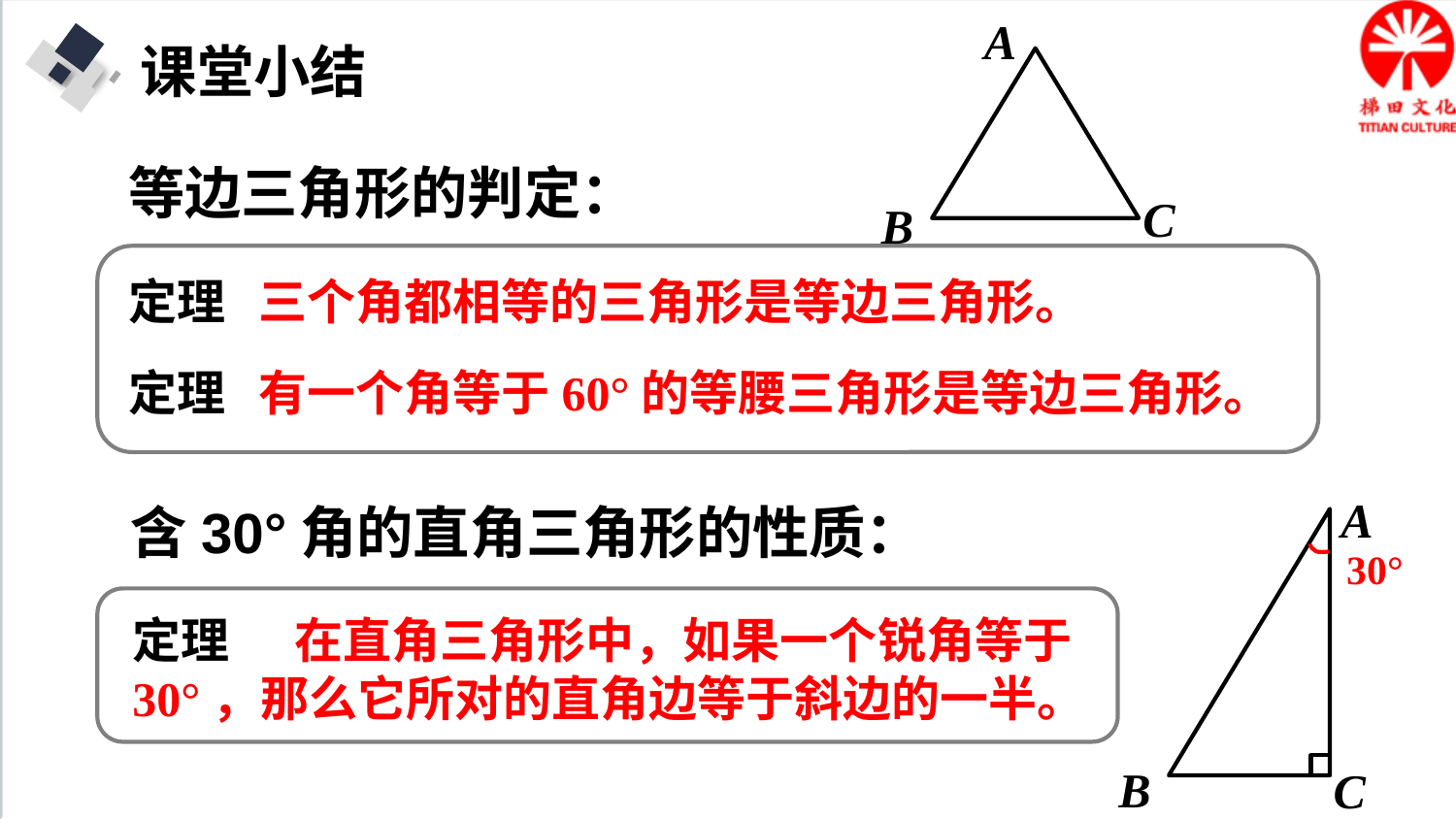

A

C
B
课堂小结
等边三角形的判定：

定理   三个角都相等的三角形是等边三角形。
定理   有一个角等于60°的等腰三角形是等边三角形。
A

B
C

30°

含30°角的直角三角形的性质：

定理      在直角三角形中，如果一个锐角等于30°，那么它所对的直角边等于斜边的一半。